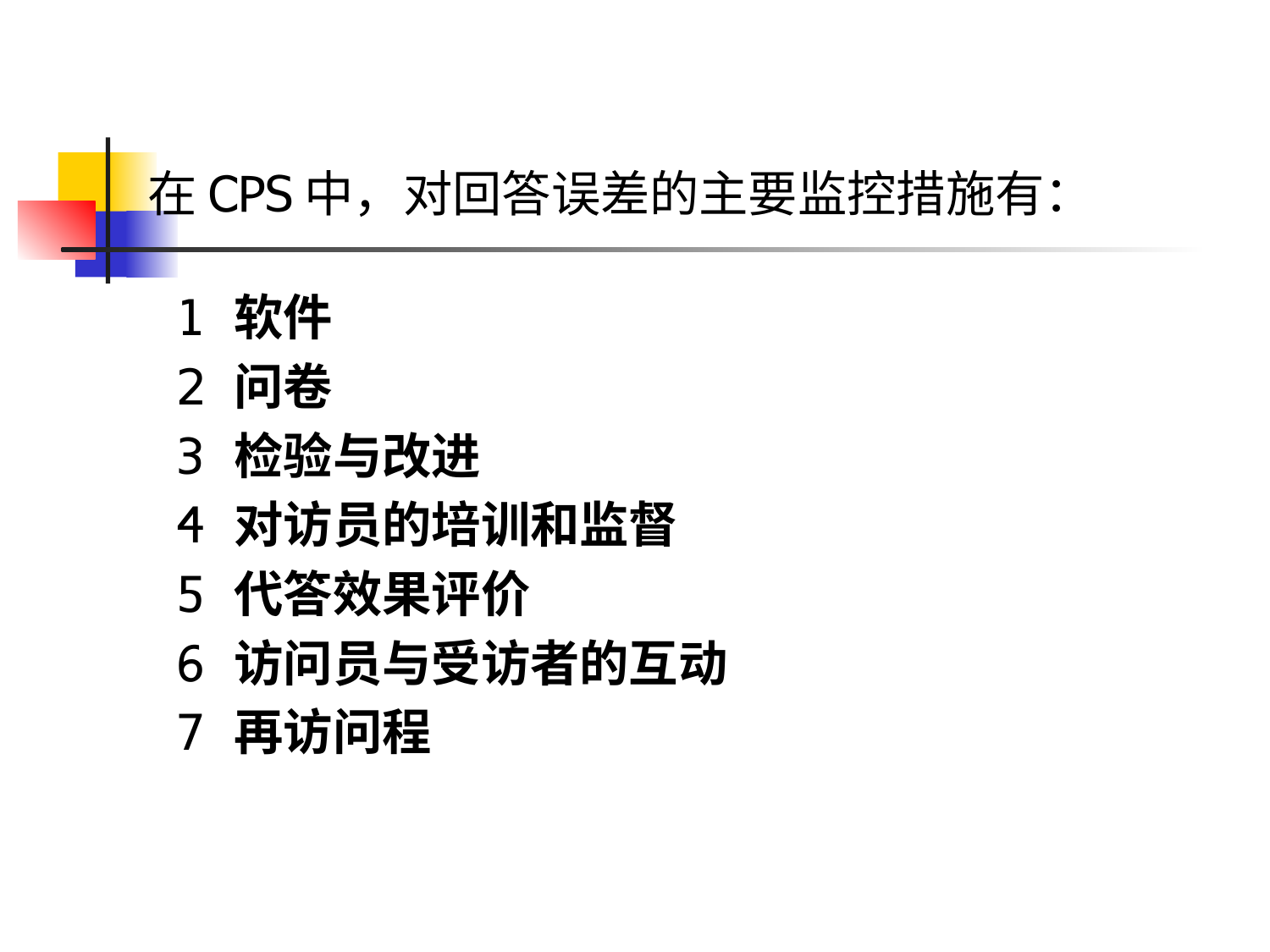

在CPS中，对回答误差的主要监控措施有：
1 软件
2 问卷
3 检验与改进
4 对访员的培训和监督
5 代答效果评价
6 访问员与受访者的互动
7 再访问程